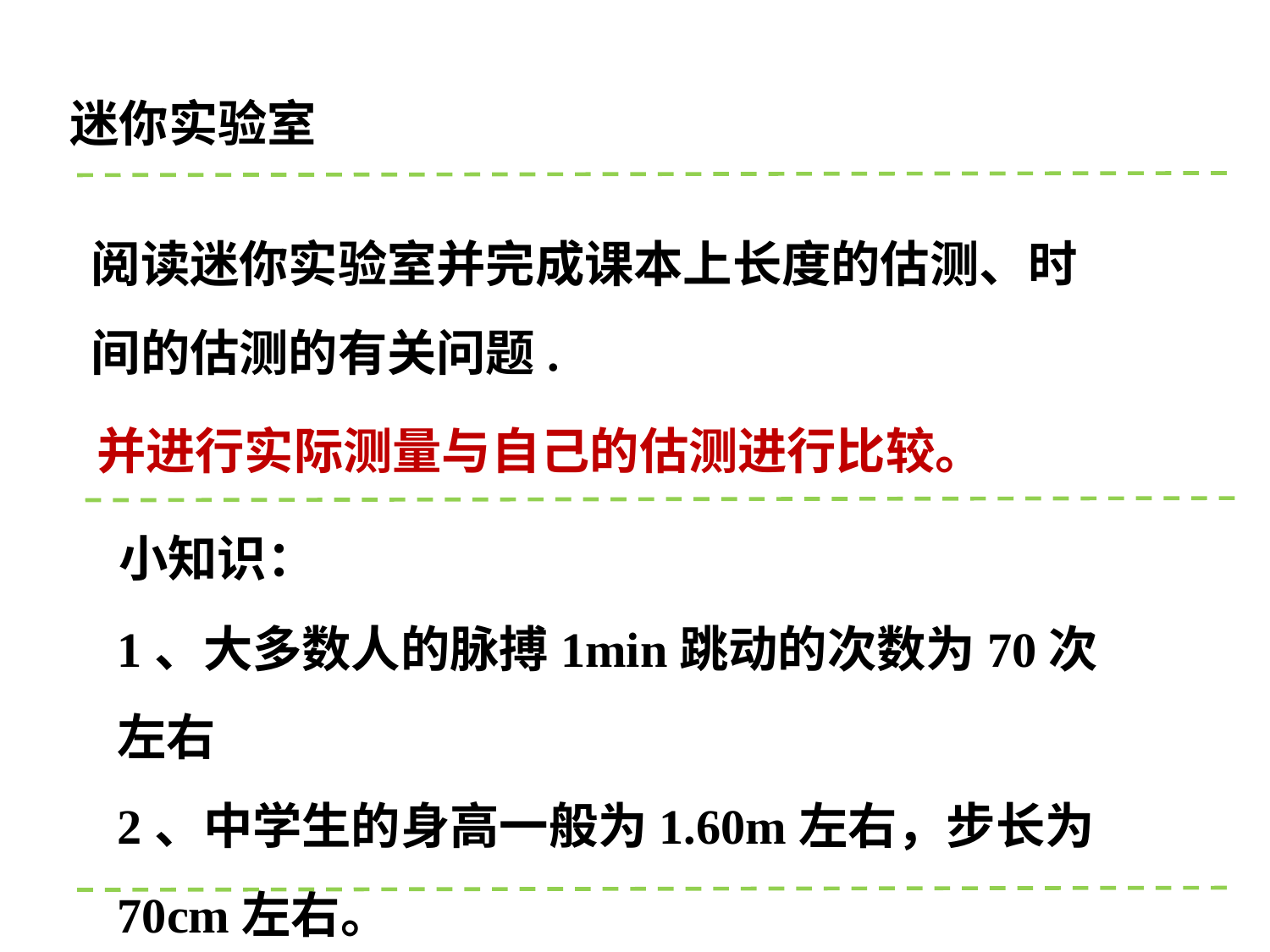

迷你实验室
阅读迷你实验室并完成课本上长度的估测、时间的估测的有关问题.
并进行实际测量与自己的估测进行比较。
小知识：
1、大多数人的脉搏1min跳动的次数为70次左右
2、中学生的身高一般为1.60m左右，步长为70cm左右。